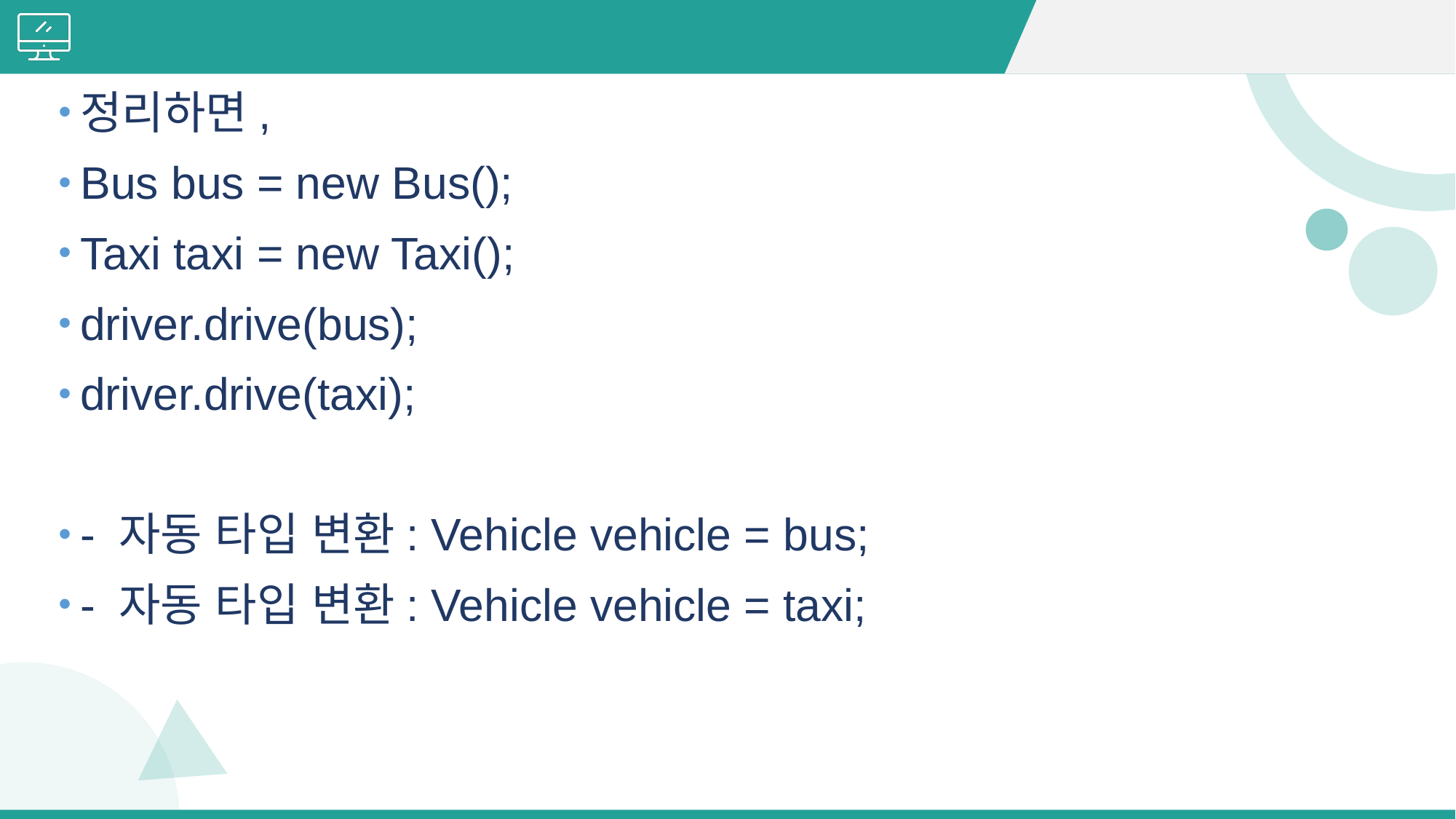

#
정리하면,
Bus bus = new Bus();
Taxi taxi = new Taxi();
driver.drive(bus);
driver.drive(taxi);

- 자동 타입 변환: Vehicle vehicle = bus;
- 자동 타입 변환: Vehicle vehicle = taxi;